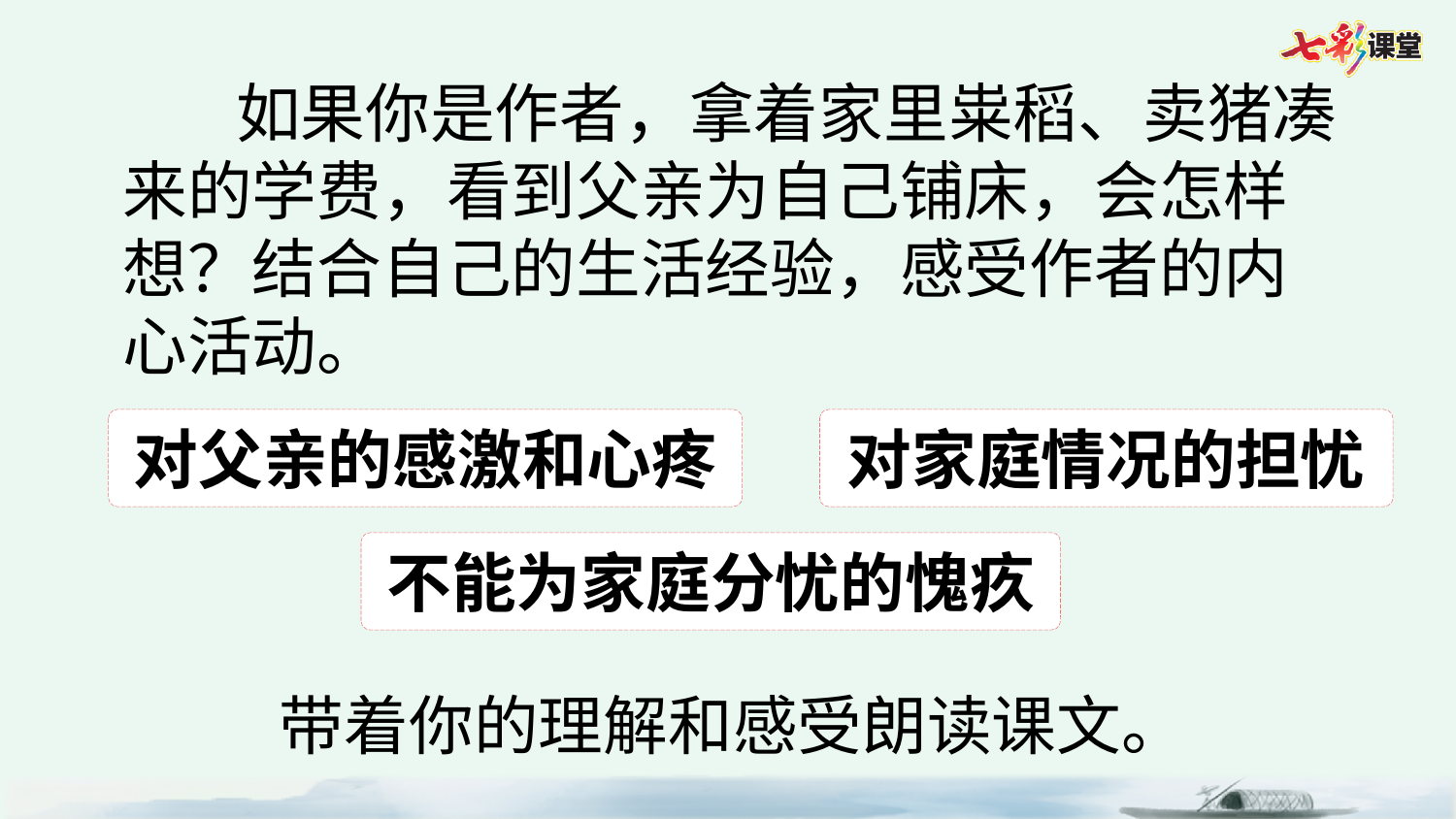

如果你是作者，拿着家里粜稻、卖猪凑来的学费，看到父亲为自己铺床，会怎样想？结合自己的生活经验，感受作者的内心活动。
对家庭情况的担忧
对父亲的感激和心疼
不能为家庭分忧的愧疚
带着你的理解和感受朗读课文。